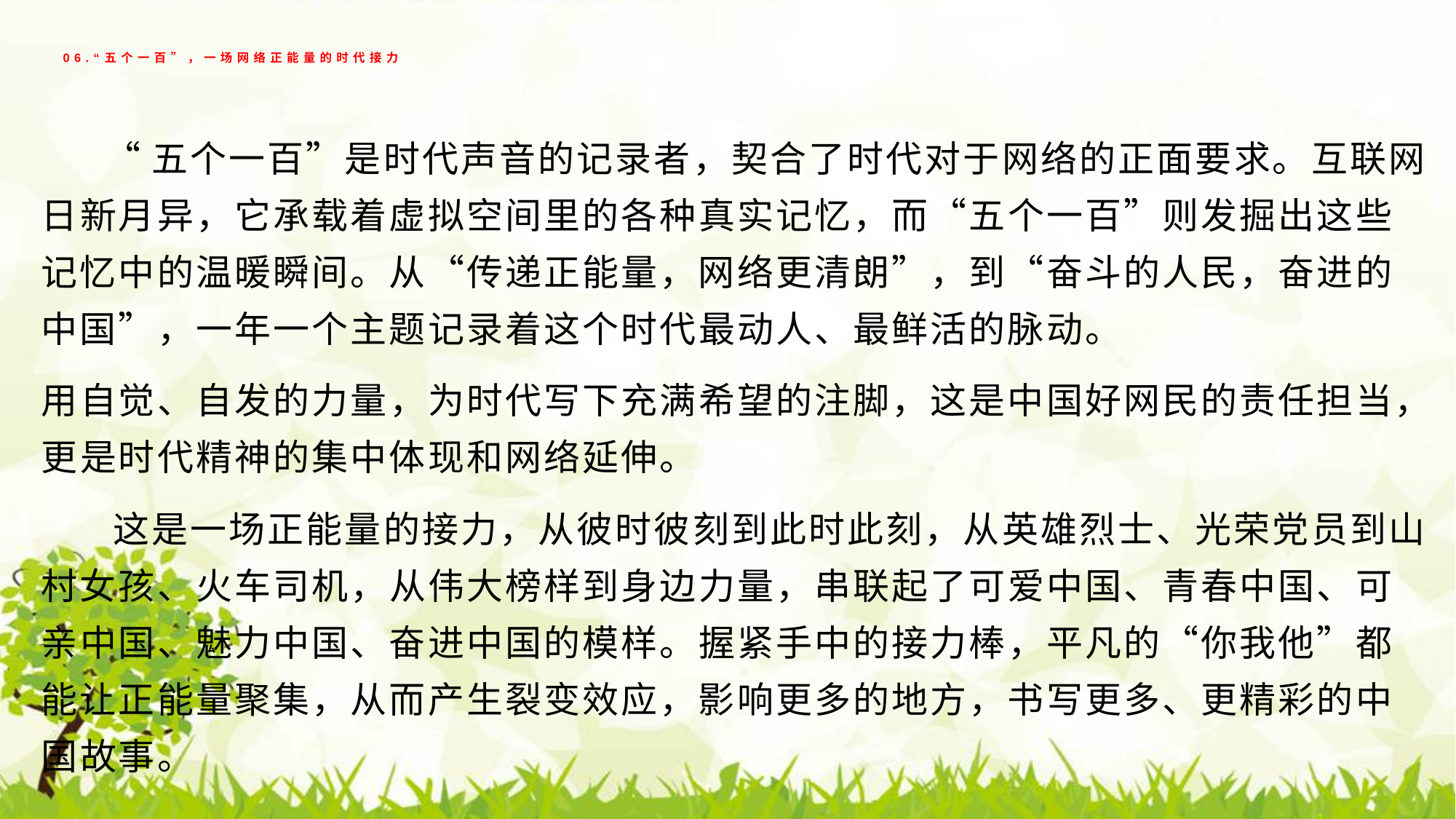

# 06.“五个一百”，一场网络正能量的时代接力
      “五个一百”是时代声音的记录者，契合了时代对于网络的正面要求。互联网日新月异，它承载着虚拟空间里的各种真实记忆，而“五个一百”则发掘出这些记忆中的温暖瞬间。从“传递正能量，网络更清朗”，到“奋斗的人民，奋进的中国”，一年一个主题记录着这个时代最动人、最鲜活的脉动。
用自觉、自发的力量，为时代写下充满希望的注脚，这是中国好网民的责任担当，更是时代精神的集中体现和网络延伸。
      这是一场正能量的接力，从彼时彼刻到此时此刻，从英雄烈士、光荣党员到山村女孩、火车司机，从伟大榜样到身边力量，串联起了可爱中国、青春中国、可亲中国、魅力中国、奋进中国的模样。握紧手中的接力棒，平凡的“你我他”都能让正能量聚集，从而产生裂变效应，影响更多的地方，书写更多、更精彩的中国故事。